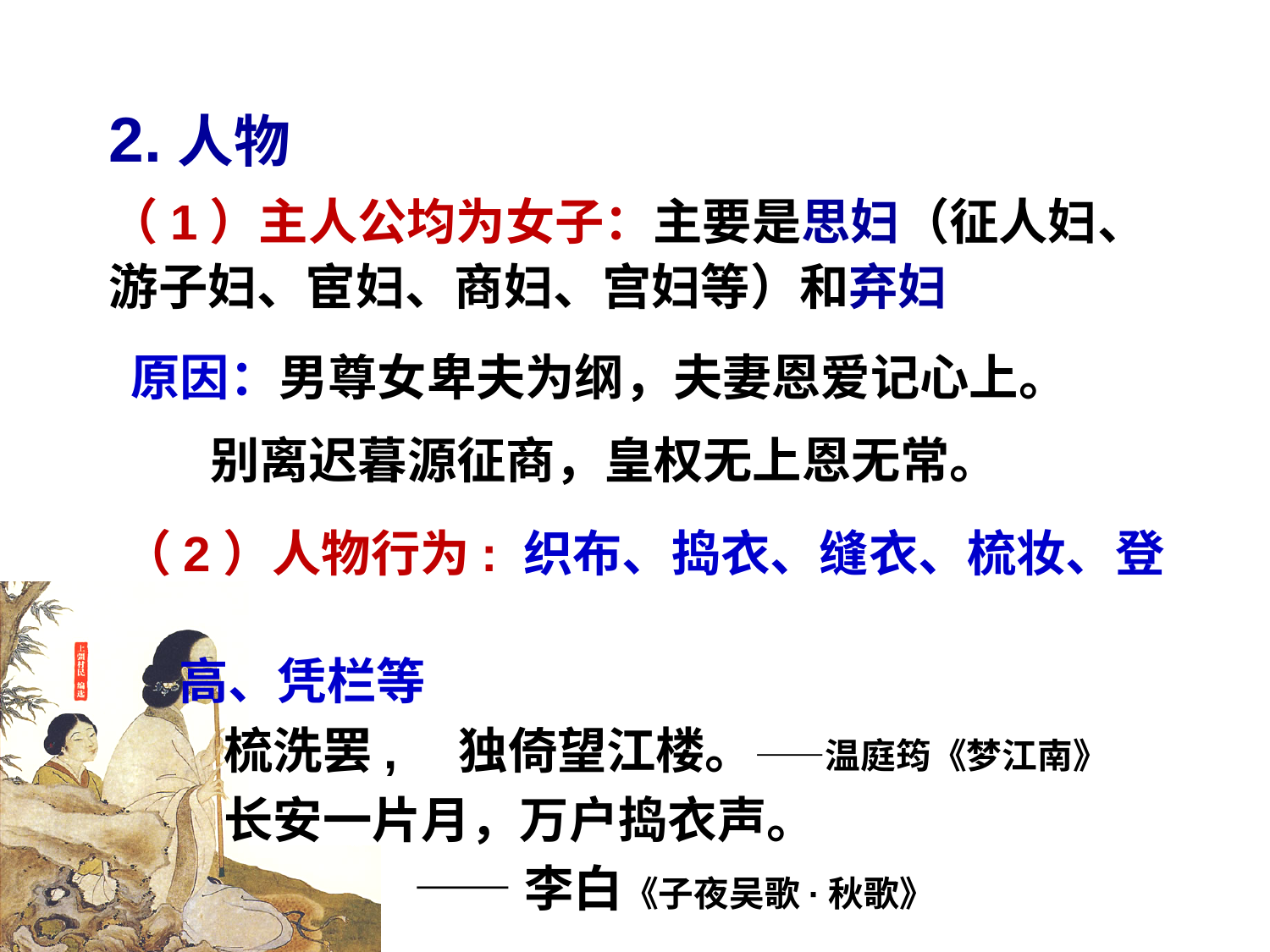

2.人物
（1）主人公均为女子：主要是思妇（征人妇、游子妇、宦妇、商妇、宫妇等）和弃妇
原因：男尊女卑夫为纲，夫妻恩爱记心上。
      别离迟暮源征商，皇权无上恩无常。
（2）人物行为: 织布、捣衣、缝衣、梳妆、登
    高、凭栏等
        梳洗罢,　独倚望江楼。——温庭筠《梦江南》
        长安一片月，万户捣衣声。
                          ——李白《子夜吴歌·秋歌》